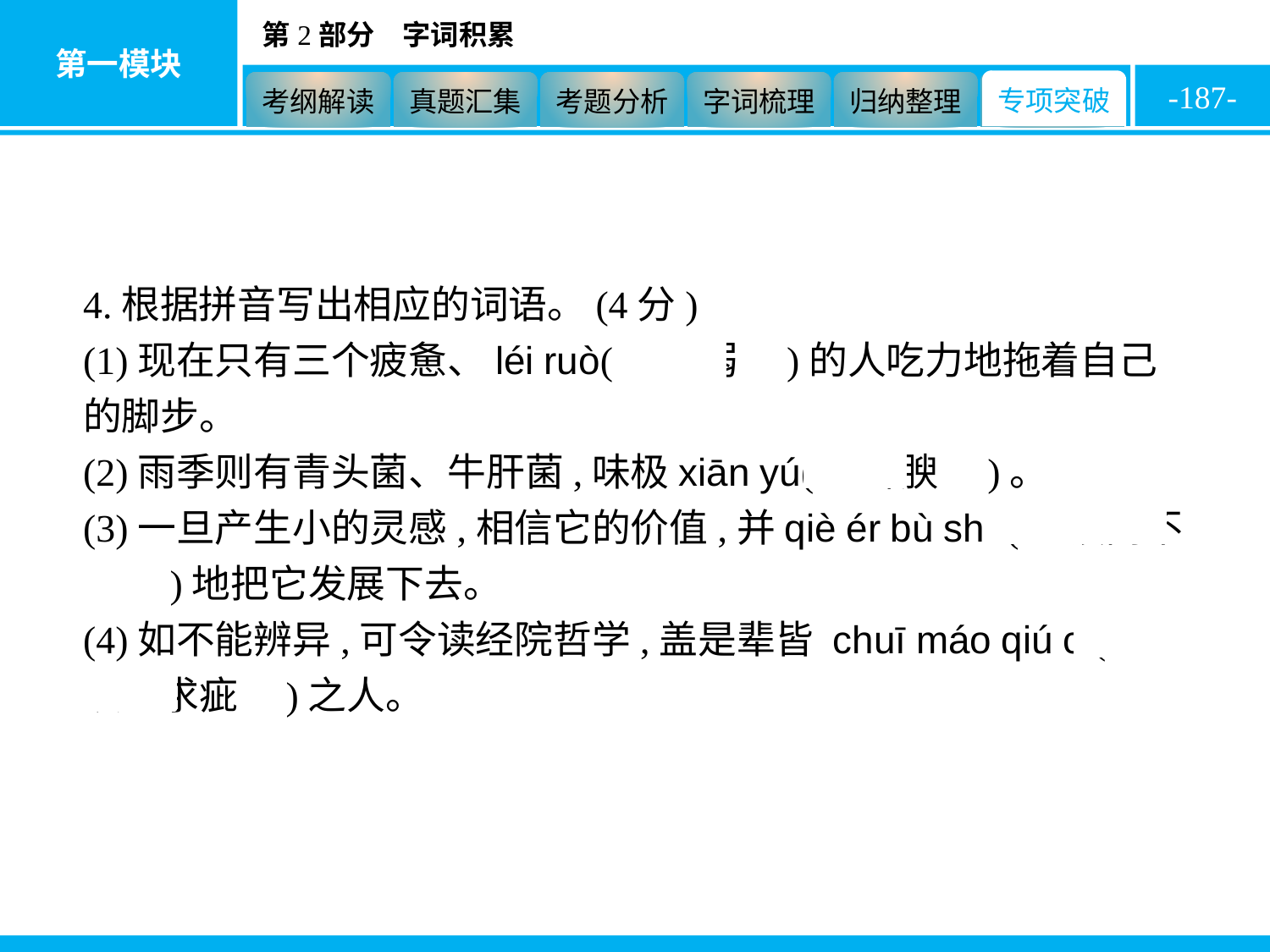

-187-
4.根据拼音写出相应的词语。(4分)
(1)现在只有三个疲惫、léi ruò(　羸弱　)的人吃力地拖着自己的脚步。
(2)雨季则有青头菌、牛肝菌,味极xiān yú(　鲜腴　)。
(3)一旦产生小的灵感,相信它的价值,并qiè ér bù shě(　锲而不舍　)地把它发展下去。
(4)如不能辨异,可令读经院哲学,盖是辈皆 chuī máo qiú cī(　吹毛求疵　)之人。